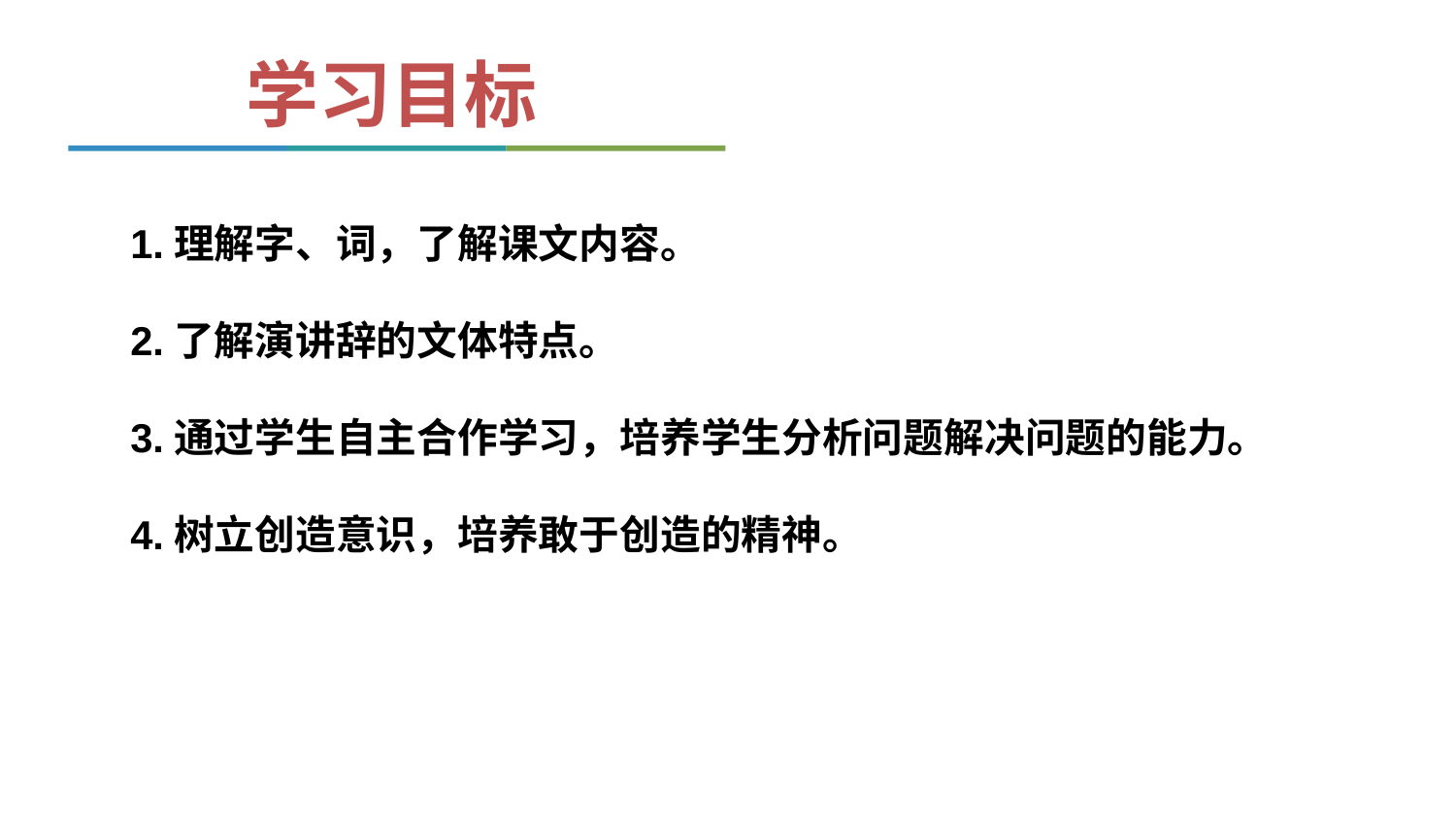

学习目标
https://www.ypppt.com/

1.理解字、词，了解课文内容。
2.了解演讲辞的文体特点。
3.通过学生自主合作学习，培养学生分析问题解决问题的能力。
4.树立创造意识，培养敢于创造的精神。